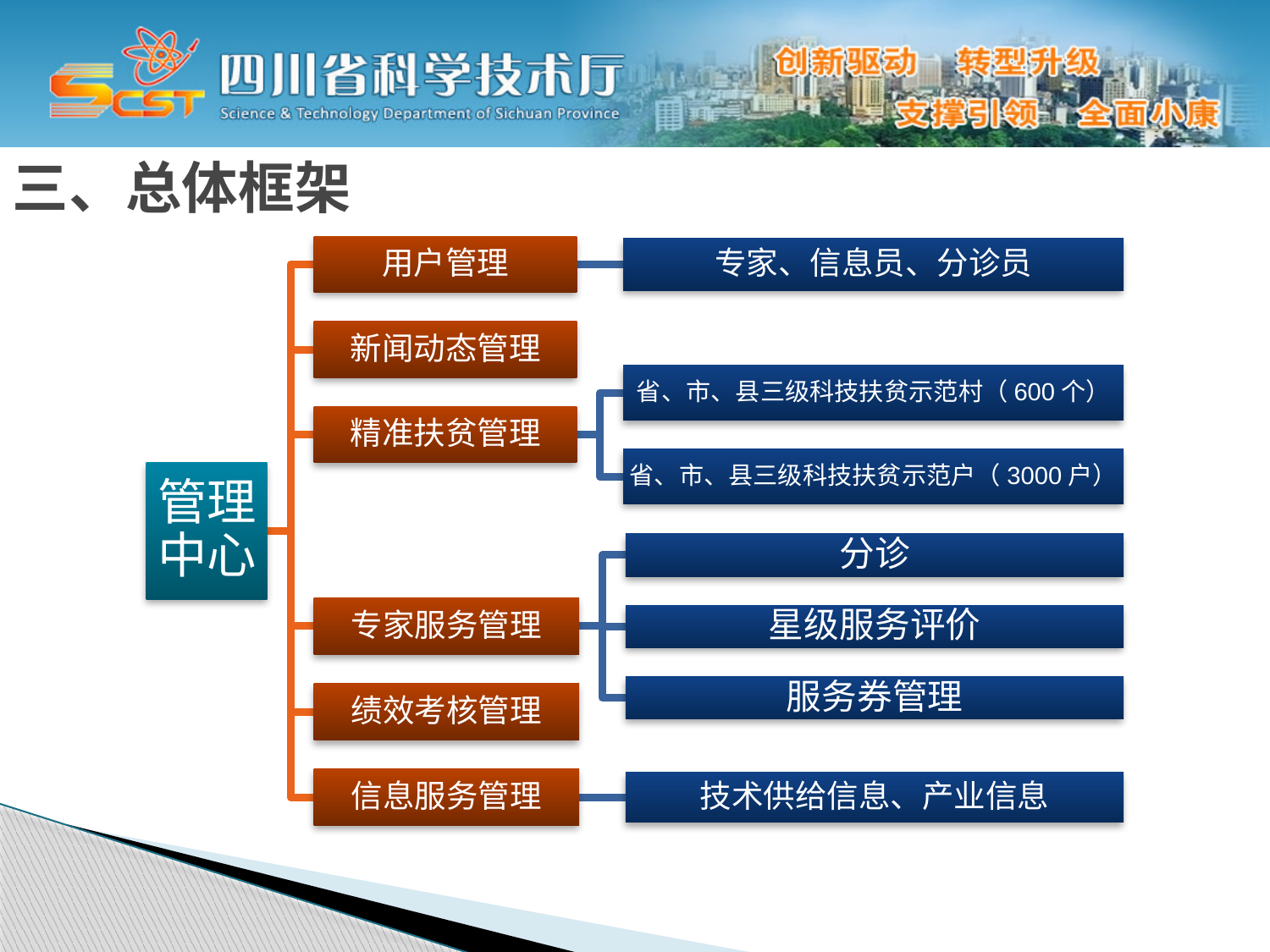

三、总体框架
管理中心
用户管理
专家、信息员、分诊员
新闻动态管理
精准扶贫管理
省、市、县三级科技扶贫示范村（600个）
省、市、县三级科技扶贫示范户（3000户）
专家服务管理
分诊
星级服务评价
服务券管理
绩效考核管理
信息服务管理
技术供给信息、产业信息